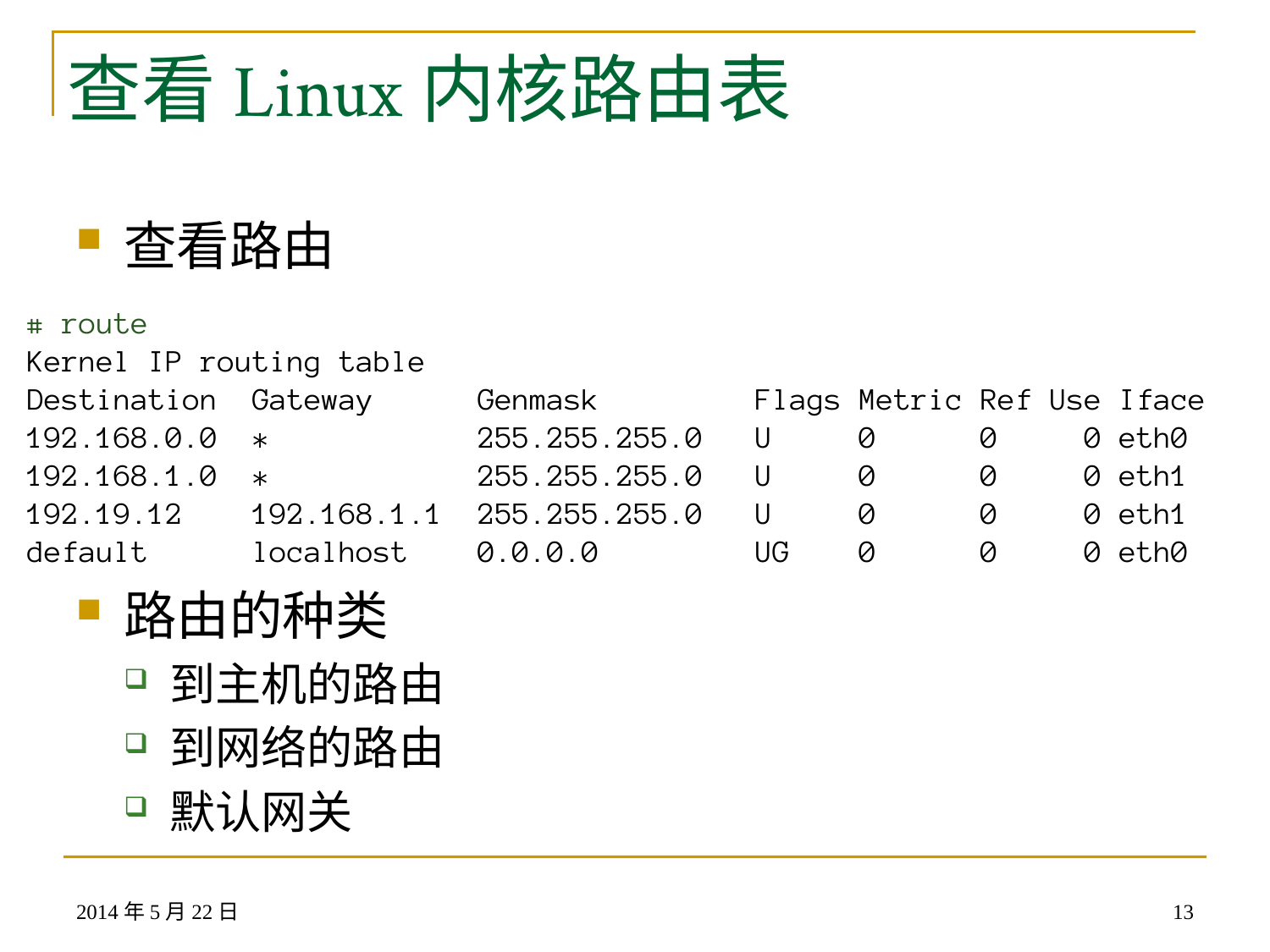

# 查看Linux内核路由表
查看路由

路由的种类
到主机的路由
到网络的路由
默认网关
# route
Kernel IP routing table
Destination  Gateway      Genmask         Flags Metric Ref Use Iface
192.168.0.0  *            255.255.255.0   U     0      0     0 eth0
192.168.1.0  *            255.255.255.0   U     0      0     0 eth1
192.19.12    192.168.1.1  255.255.255.0   U     0      0     0 eth1
default      localhost    0.0.0.0         UG    0      0     0 eth0

2014年5月22日
13